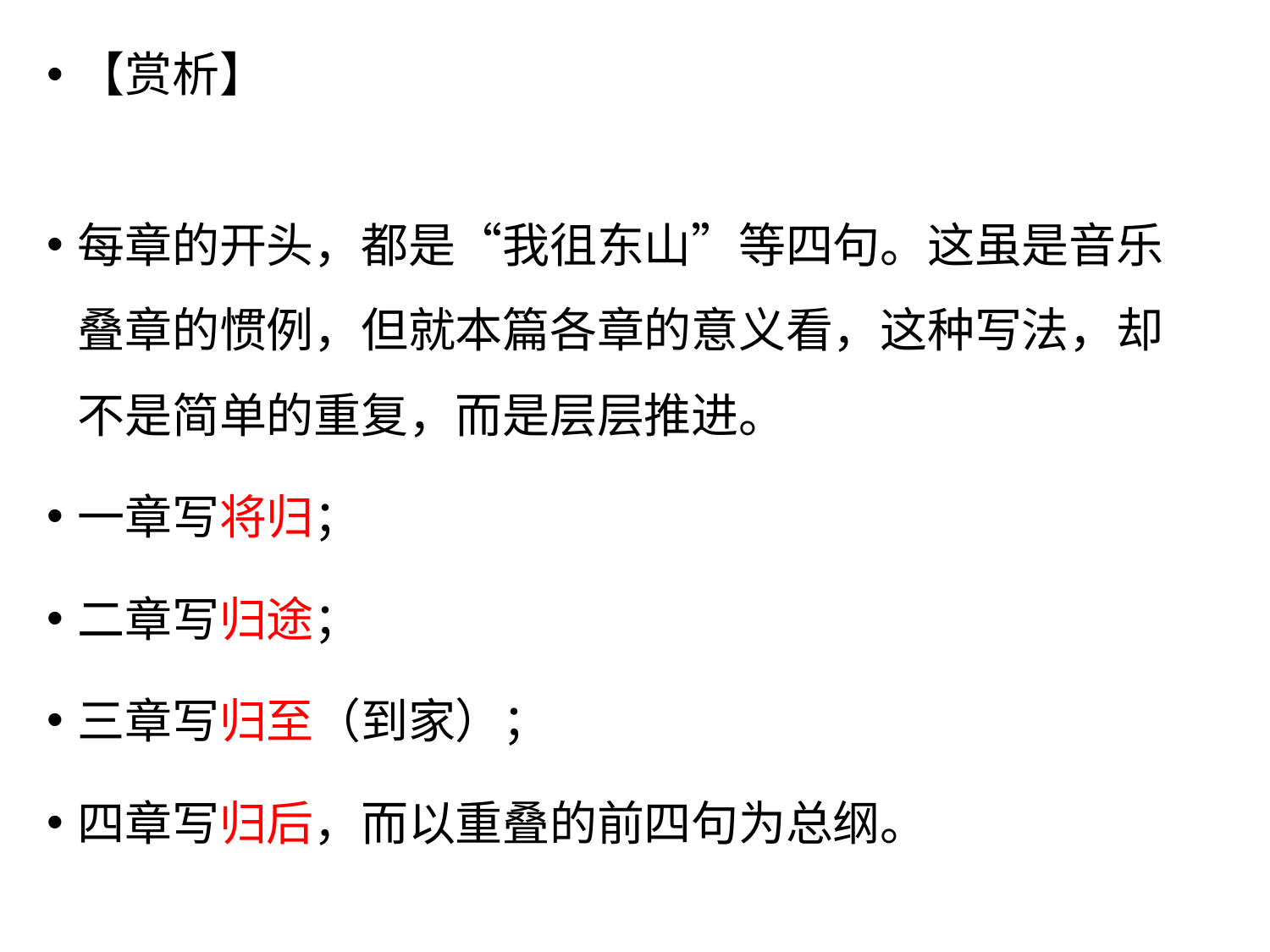

【赏析】

每章的开头，都是“我徂东山”等四句。这虽是音乐叠章的惯例，但就本篇各章的意义看，这种写法，却不是简单的重复，而是层层推进。
一章写将归；
二章写归途；
三章写归至（到家）；
四章写归后，而以重叠的前四句为总纲。